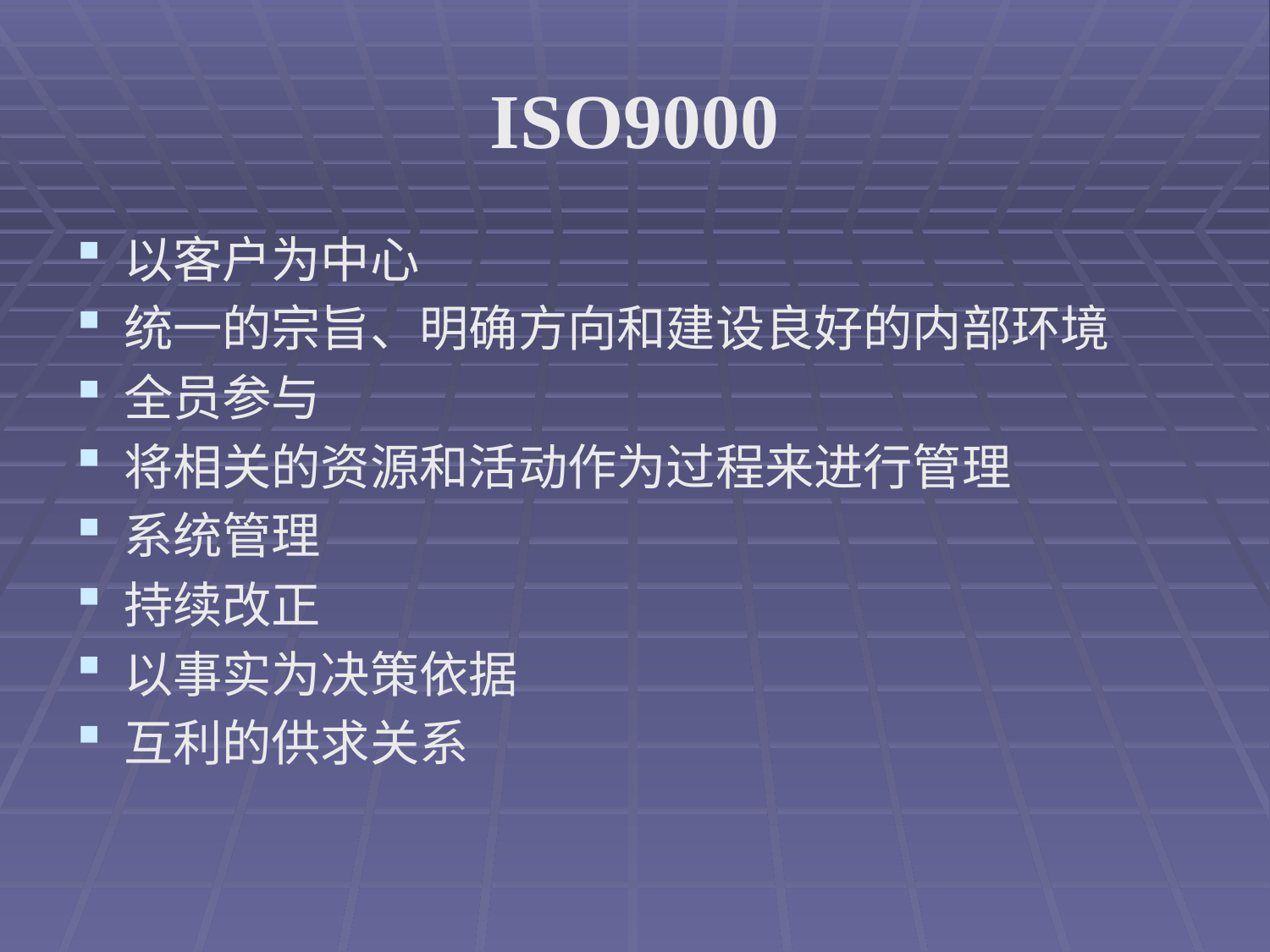

# ISO9000
以客户为中心
统一的宗旨、明确方向和建设良好的内部环境
全员参与
将相关的资源和活动作为过程来进行管理
系统管理
持续改正
以事实为决策依据
互利的供求关系